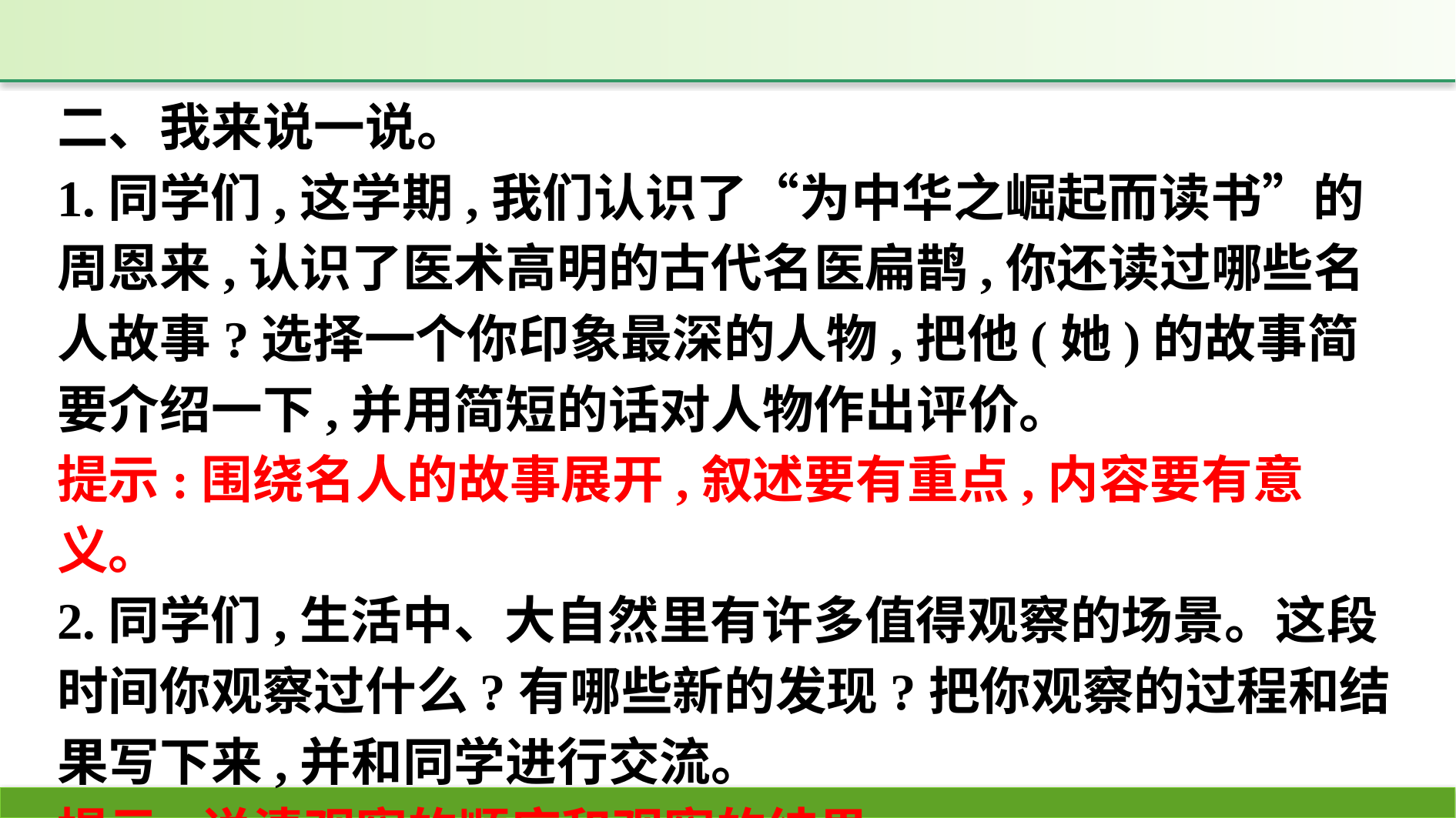

二、我来说一说。
1.同学们,这学期,我们认识了“为中华之崛起而读书”的周恩来,认识了医术高明的古代名医扁鹊,你还读过哪些名人故事?选择一个你印象最深的人物,把他(她)的故事简要介绍一下,并用简短的话对人物作出评价。
提示:围绕名人的故事展开,叙述要有重点,内容要有意义。
2.同学们,生活中、大自然里有许多值得观察的场景。这段时间你观察过什么?有哪些新的发现?把你观察的过程和结果写下来,并和同学进行交流。
提示:说清观察的顺序和观察的结果。